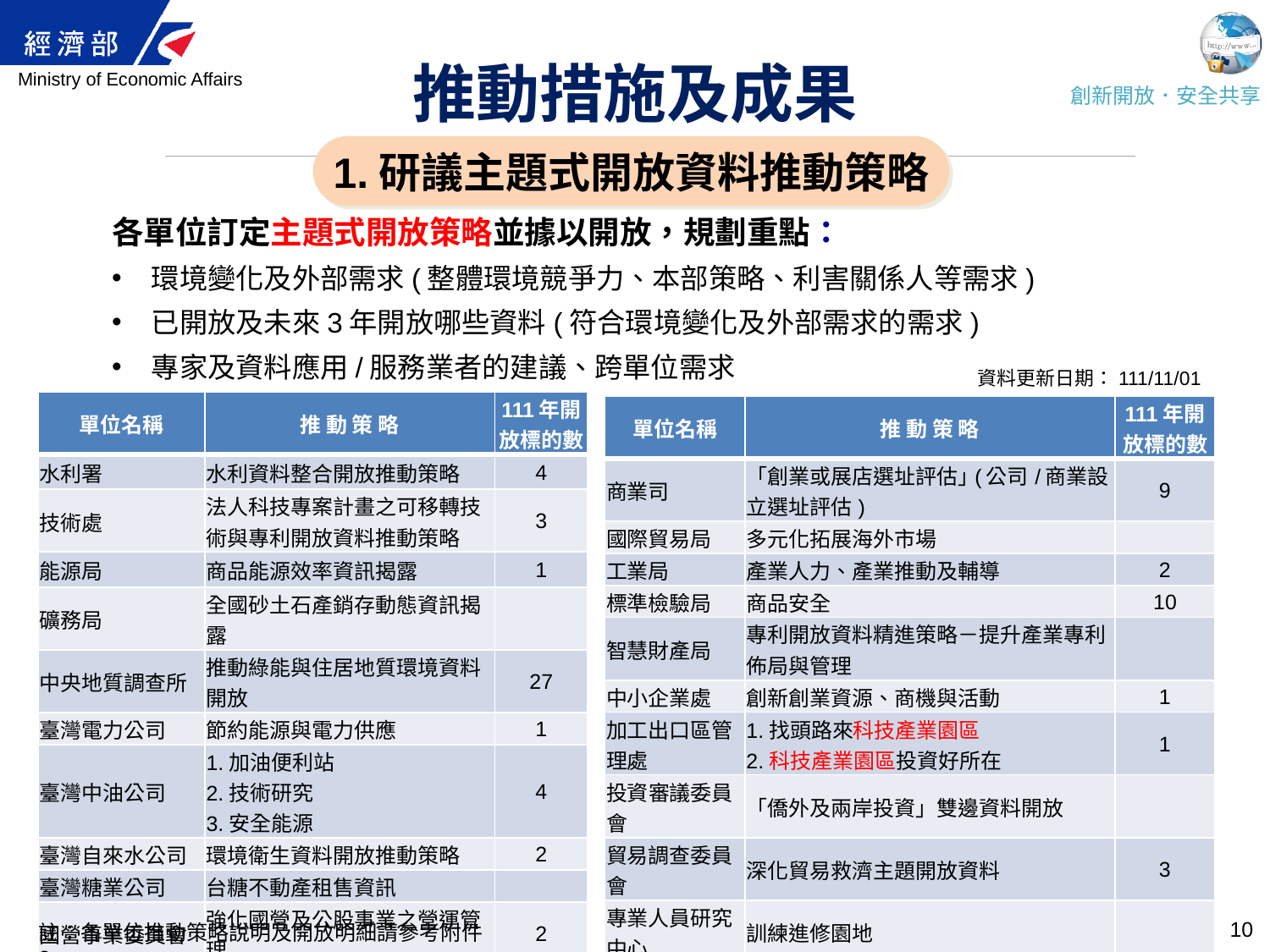

# 推動措施及成果
1.研議主題式開放資料推動策略
各單位訂定主題式開放策略並據以開放，規劃重點：
環境變化及外部需求(整體環境競爭力、本部策略、利害關係人等需求)
已開放及未來3年開放哪些資料(符合環境變化及外部需求的需求)
專家及資料應用/服務業者的建議、跨單位需求
資料更新日期：111/11/01
| 單位名稱 | 推 動 策 略 | 111年開放標的數 |
| --- | --- | --- |
| 水利署 | 水利資料整合開放推動策略 | 4 |
| 技術處 | 法人科技專案計畫之可移轉技術與專利開放資料推動策略 | 3 |
| 能源局 | 商品能源效率資訊揭露 | 1 |
| 礦務局 | 全國砂土石產銷存動態資訊揭露 |  |
| 中央地質調查所 | 推動綠能與住居地質環境資料開放 | 27 |
| 臺灣電力公司 | 節約能源與電力供應 | 1 |
| 臺灣中油公司 | 1.加油便利站 2.技術研究 3.安全能源 | 4 |
| 臺灣自來水公司 | 環境衛生資料開放推動策略 | 2 |
| 臺灣糖業公司 | 台糖不動產租售資訊 |  |
| 國營事業委員會 | 強化國營及公股事業之營運管理 | 2 |
| 單位名稱 | 推 動 策 略 | 111年開放標的數 |
| --- | --- | --- |
| 商業司 | 「創業或展店選址評估｣(公司/商業設立選址評估) | 9 |
| 國際貿易局 | 多元化拓展海外市場 |  |
| 工業局 | 產業人力、產業推動及輔導 | 2 |
| 標準檢驗局 | 商品安全 | 10 |
| 智慧財產局 | 專利開放資料精進策略－提升產業專利佈局與管理 |  |
| 中小企業處 | 創新創業資源、商機與活動 | 1 |
| 加工出口區管理處 | 1.找頭路來科技產業園區 2.科技產業園區投資好所在 | 1 |
| 投資審議委員會 | 「僑外及兩岸投資」雙邊資料開放 |  |
| 貿易調查委員會 | 深化貿易救濟主題開放資料 | 3 |
| 專業人員研究中心 | 訓練進修園地 |  |
10
註：各單位推動策略說明及開放明細請參考附件2。